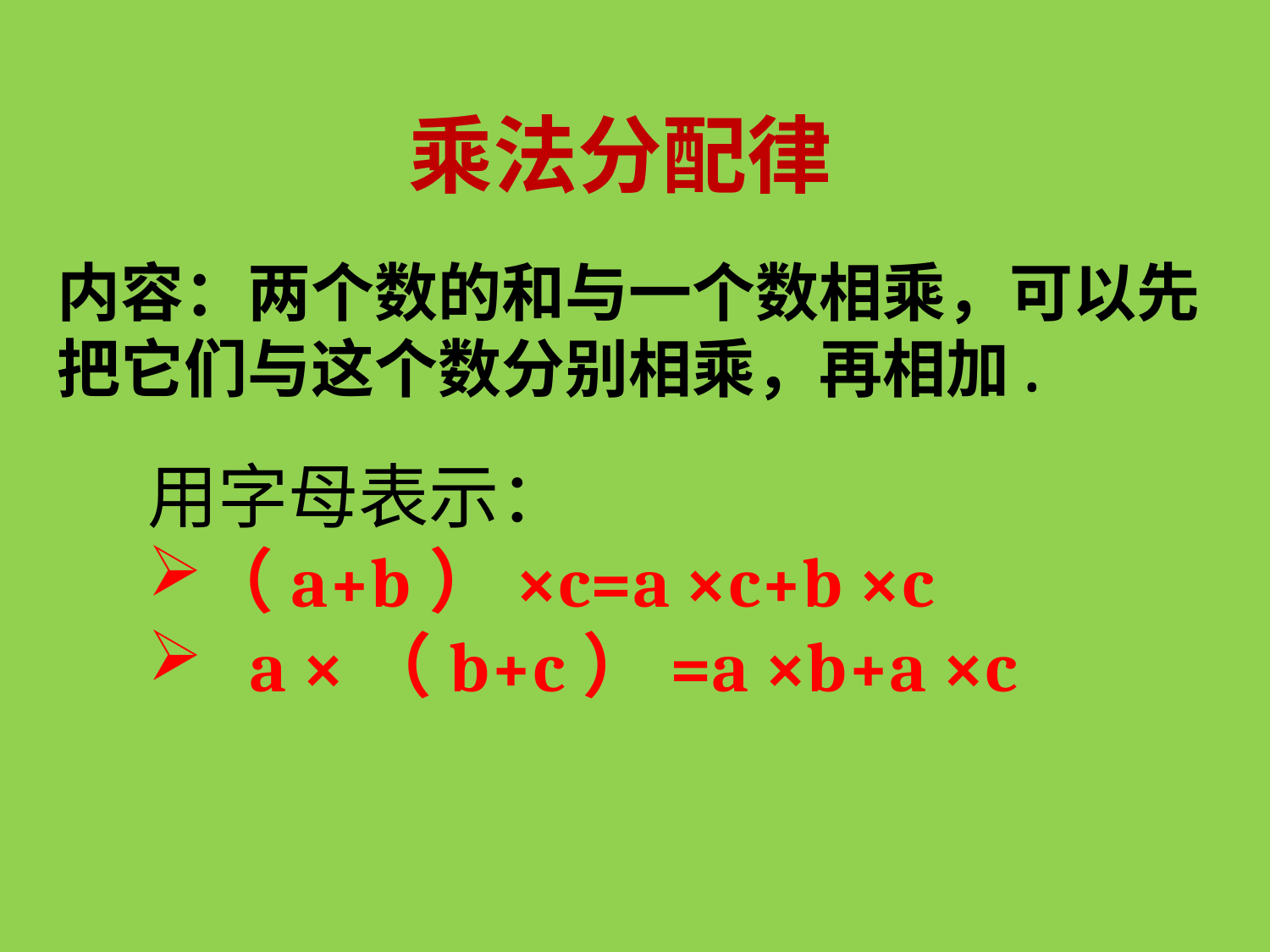

乘法分配律
内容：两个数的和与一个数相乘，可以先把它们与这个数分别相乘，再相加.
用字母表示：
（a+b）×c=a ×c+b ×c
   a ×（b+c）=a ×b+a ×c